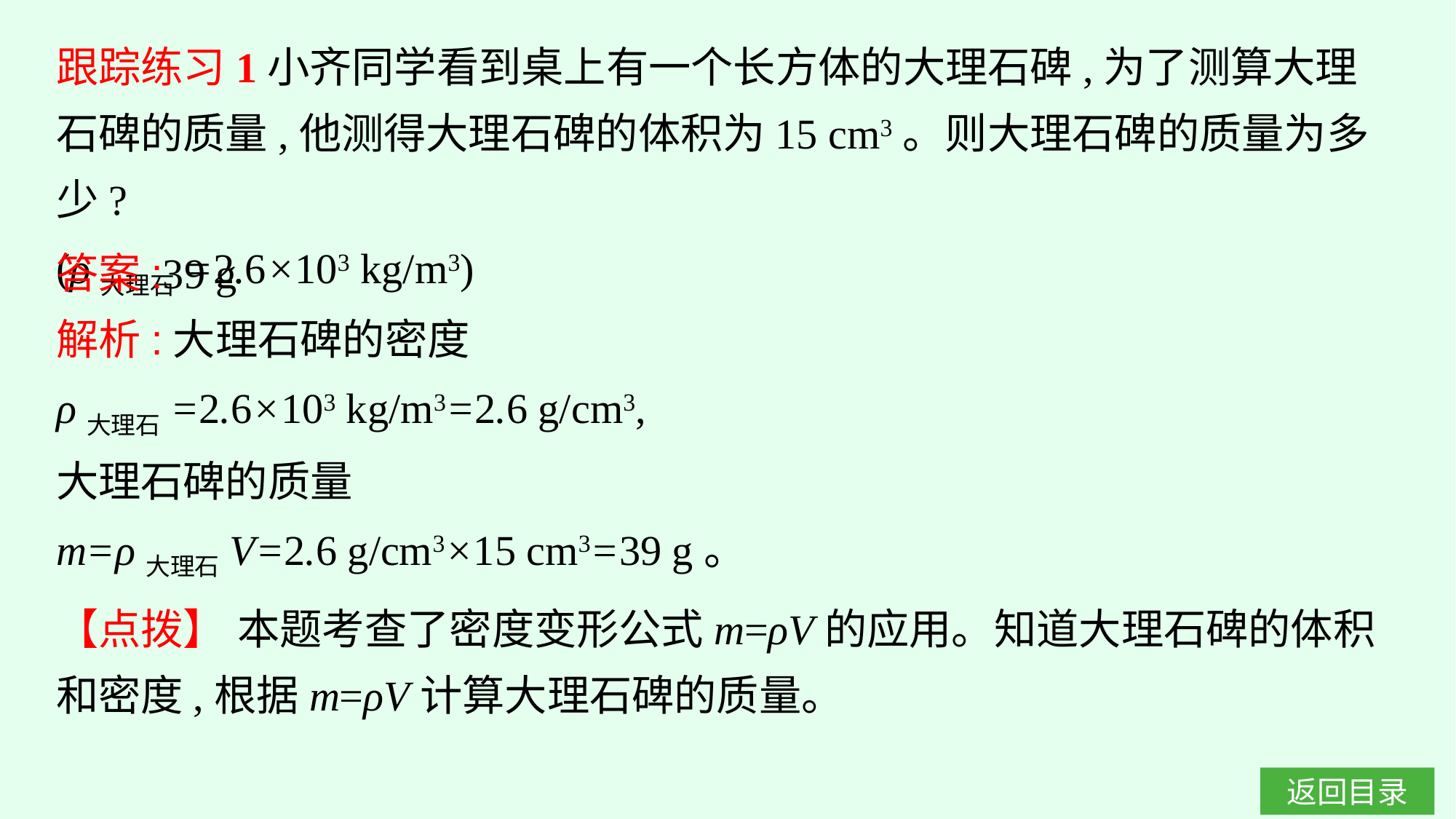

跟踪练习1小齐同学看到桌上有一个长方体的大理石碑,为了测算大理石碑的质量,他测得大理石碑的体积为15 cm3。则大理石碑的质量为多少?
(ρ大理石=2.6×103 kg/m3)
答案:39 g
解析:大理石碑的密度
ρ大理石=2.6×103 kg/m3=2.6 g/cm3,
大理石碑的质量
m=ρ大理石V=2.6 g/cm3×15 cm3=39 g。
【点拨】 本题考查了密度变形公式m=ρV的应用。知道大理石碑的体积和密度,根据m=ρV计算大理石碑的质量。